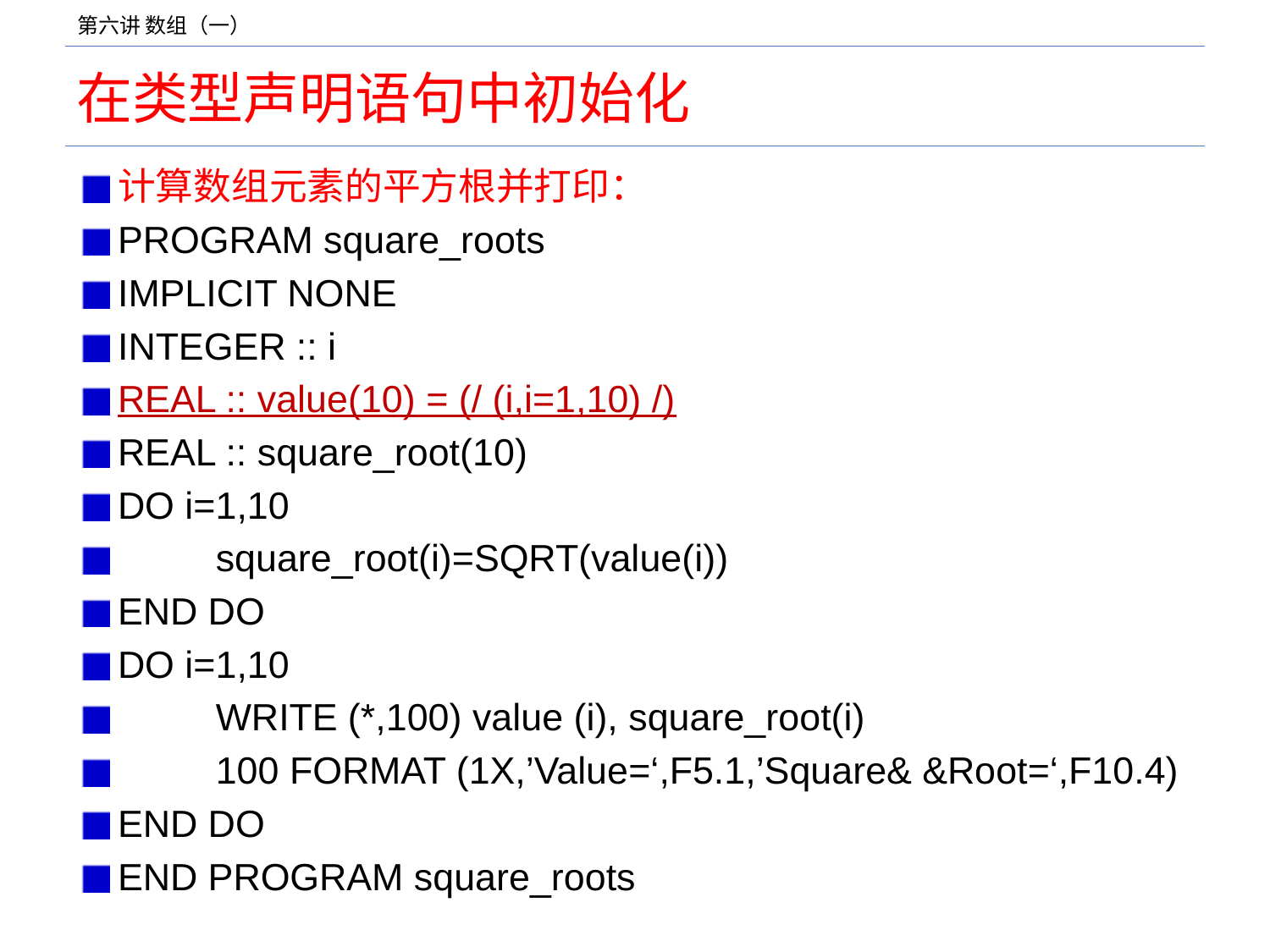

# 在类型声明语句中初始化
计算数组元素的平方根并打印：
PROGRAM square_roots
IMPLICIT NONE
INTEGER :: i
REAL :: value(10) = (/ (i,i=1,10) /)
REAL :: square_root(10)
DO i=1,10
	square_root(i)=SQRT(value(i))
END DO
DO i=1,10
	WRITE (*,100) value (i), square_root(i)
	100 FORMAT (1X,’Value=‘,F5.1,’Square& &Root=‘,F10.4)
END DO
END PROGRAM square_roots